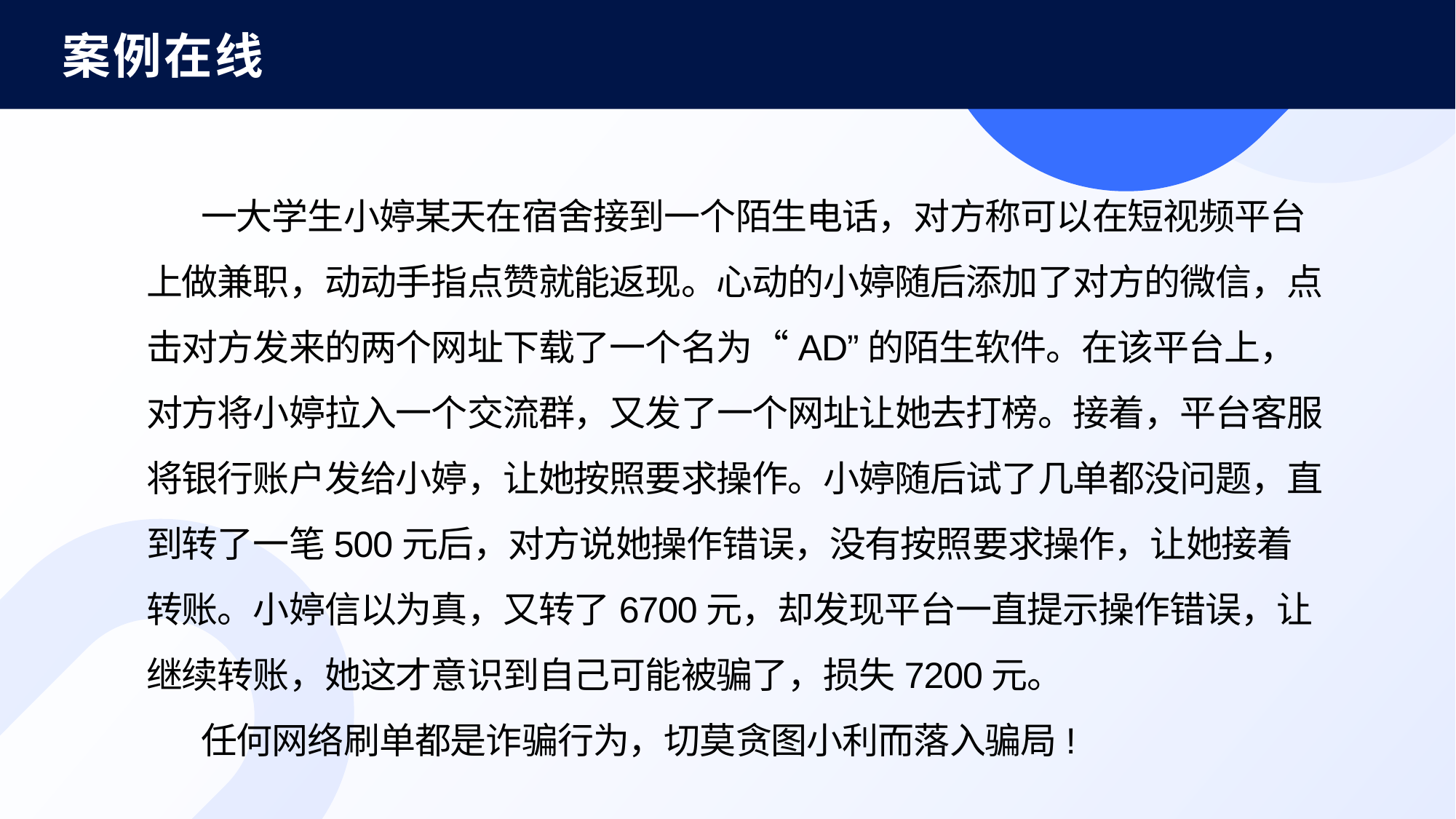

案例在线
一大学生小婷某天在宿舍接到一个陌生电话，对方称可以在短视频平台上做兼职，动动手指点赞就能返现。心动的小婷随后添加了对方的微信，点击对方发来的两个网址下载了一个名为“AD”的陌生软件。在该平台上，对方将小婷拉入一个交流群，又发了一个网址让她去打榜。接着，平台客服将银行账户发给小婷，让她按照要求操作。小婷随后试了几单都没问题，直到转了一笔500元后，对方说她操作错误，没有按照要求操作，让她接着转账。小婷信以为真，又转了6700元，却发现平台一直提示操作错误，让继续转账，她这才意识到自己可能被骗了，损失7200元。
任何网络刷单都是诈骗行为，切莫贪图小利而落入骗局!